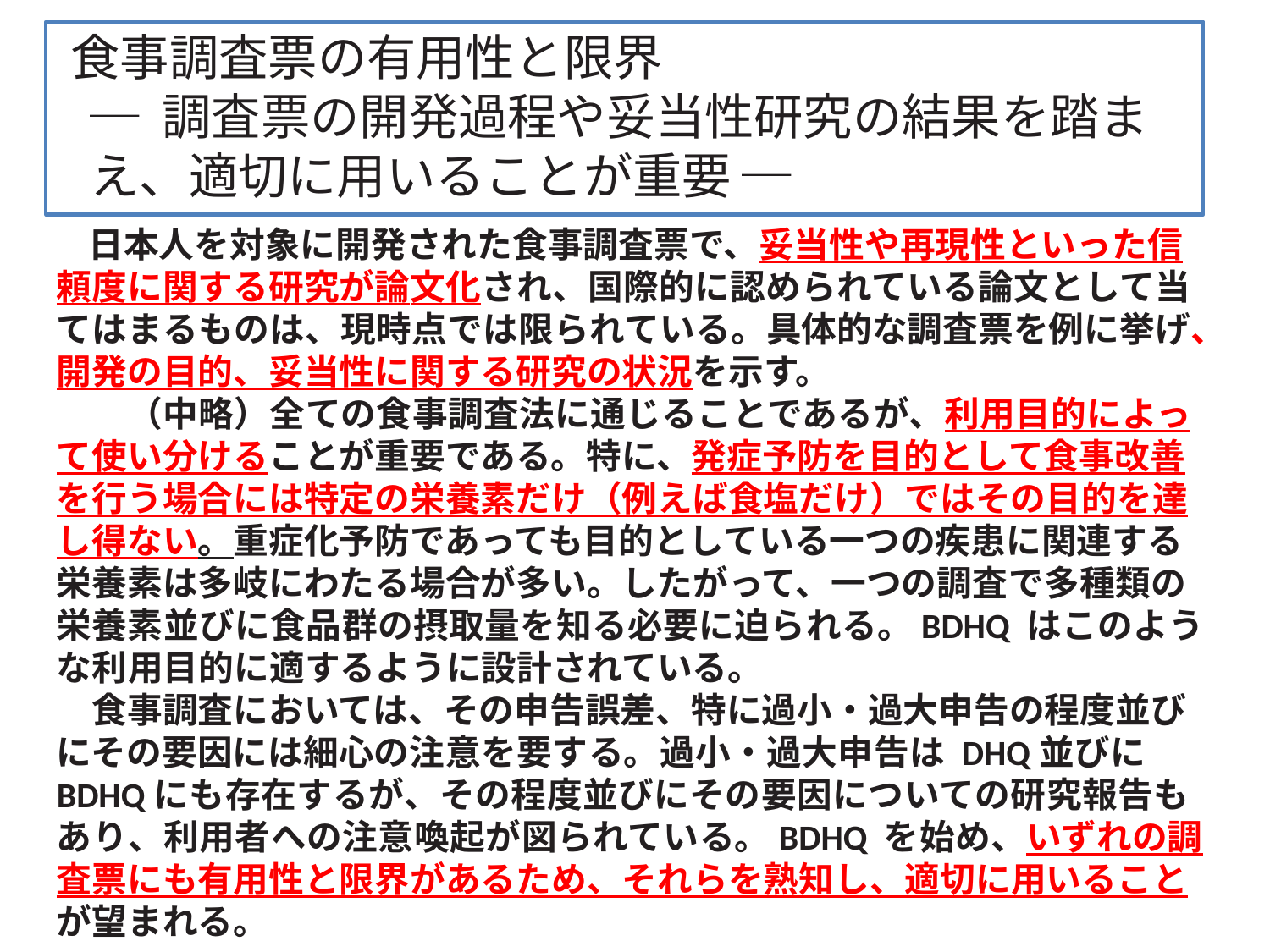

食事調査票の有用性と限界
─ 調査票の開発過程や妥当性研究の結果を踏まえ、適切に用いることが重要 ─

　日本人を対象に開発された食事調査票で、妥当性や再現性といった信頼度に関する研究が論文化され、国際的に認められている論文として当てはまるものは、現時点では限られている。具体的な調査票を例に挙げ、開発の目的、妥当性に関する研究の状況を示す。
　　（中略）全ての食事調査法に通じることであるが、利用目的によって使い分けることが重要である。特に、発症予防を目的として食事改善を行う場合には特定の栄養素だけ（例えば食塩だけ）ではその目的を達し得ない。重症化予防であっても目的としている一つの疾患に関連する栄養素は多岐にわたる場合が多い。したがって、一つの調査で多種類の栄養素並びに食品群の摂取量を知る必要に迫られる。BDHQ はこのような利用目的に適するように設計されている。
　食事調査においては、その申告誤差、特に過小・過大申告の程度並びにその要因には細心の注意を要する。過小・過大申告は DHQ並びに BDHQにも存在するが、その程度並びにその要因についての研究報告もあり、利用者への注意喚起が図られている。BDHQ を始め、いずれの調査票にも有用性と限界があるため、それらを熟知し、適切に用いることが望まれる。